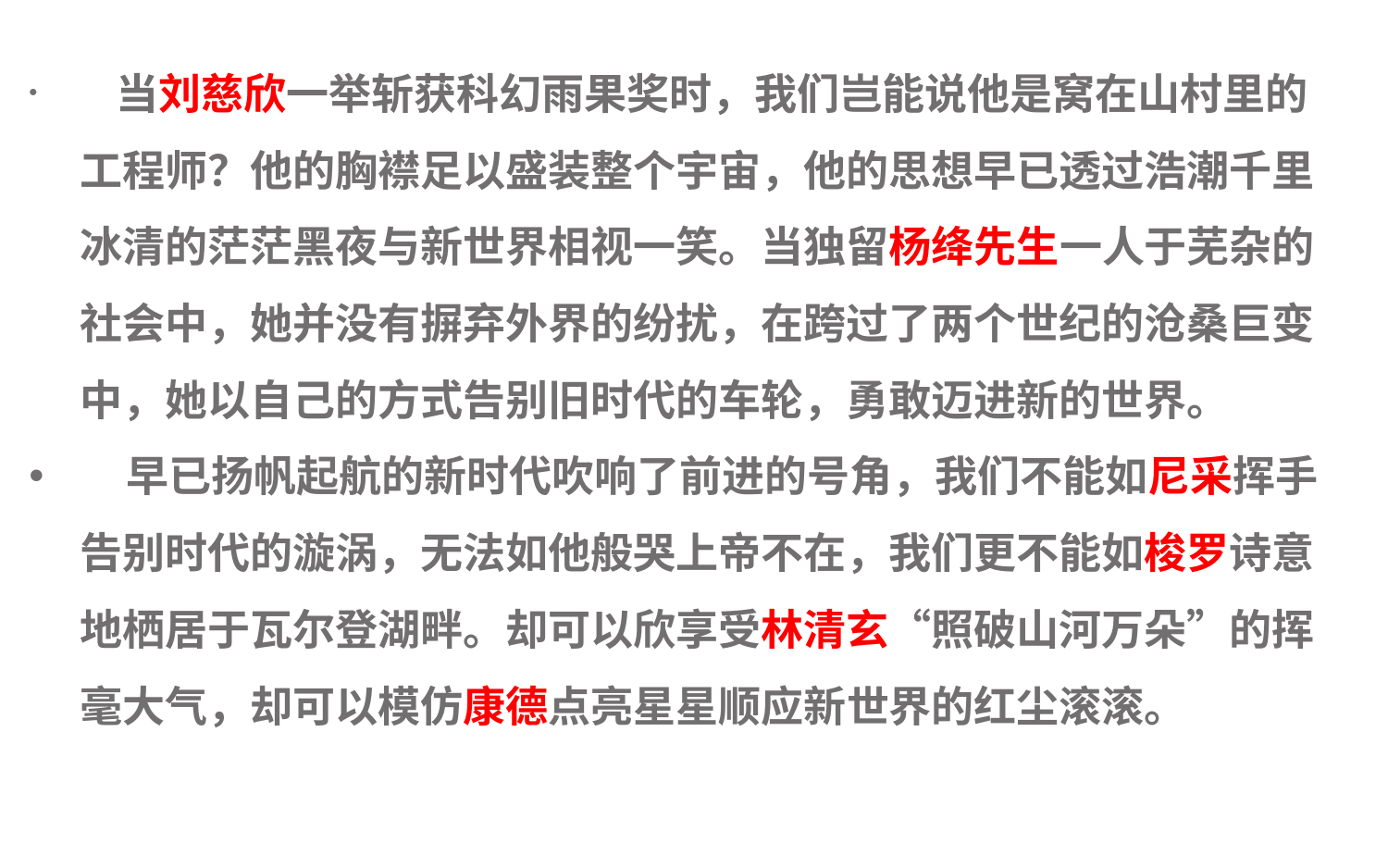

当刘慈欣一举斩获科幻雨果奖时，我们岂能说他是窝在山村里的工程师？他的胸襟足以盛装整个宇宙，他的思想早已透过浩潮千里冰清的茫茫黑夜与新世界相视一笑。当独留杨绛先生一人于芜杂的社会中，她并没有摒弃外界的纷扰，在跨过了两个世纪的沧桑巨变中，她以自己的方式告别旧时代的车轮，勇敢迈进新的世界。
    早已扬帆起航的新时代吹响了前进的号角，我们不能如尼采挥手告别时代的漩涡，无法如他般哭上帝不在，我们更不能如梭罗诗意地栖居于瓦尔登湖畔。却可以欣享受林清玄“照破山河万朵”的挥毫大气，却可以模仿康德点亮星星顺应新世界的红尘滚滚。